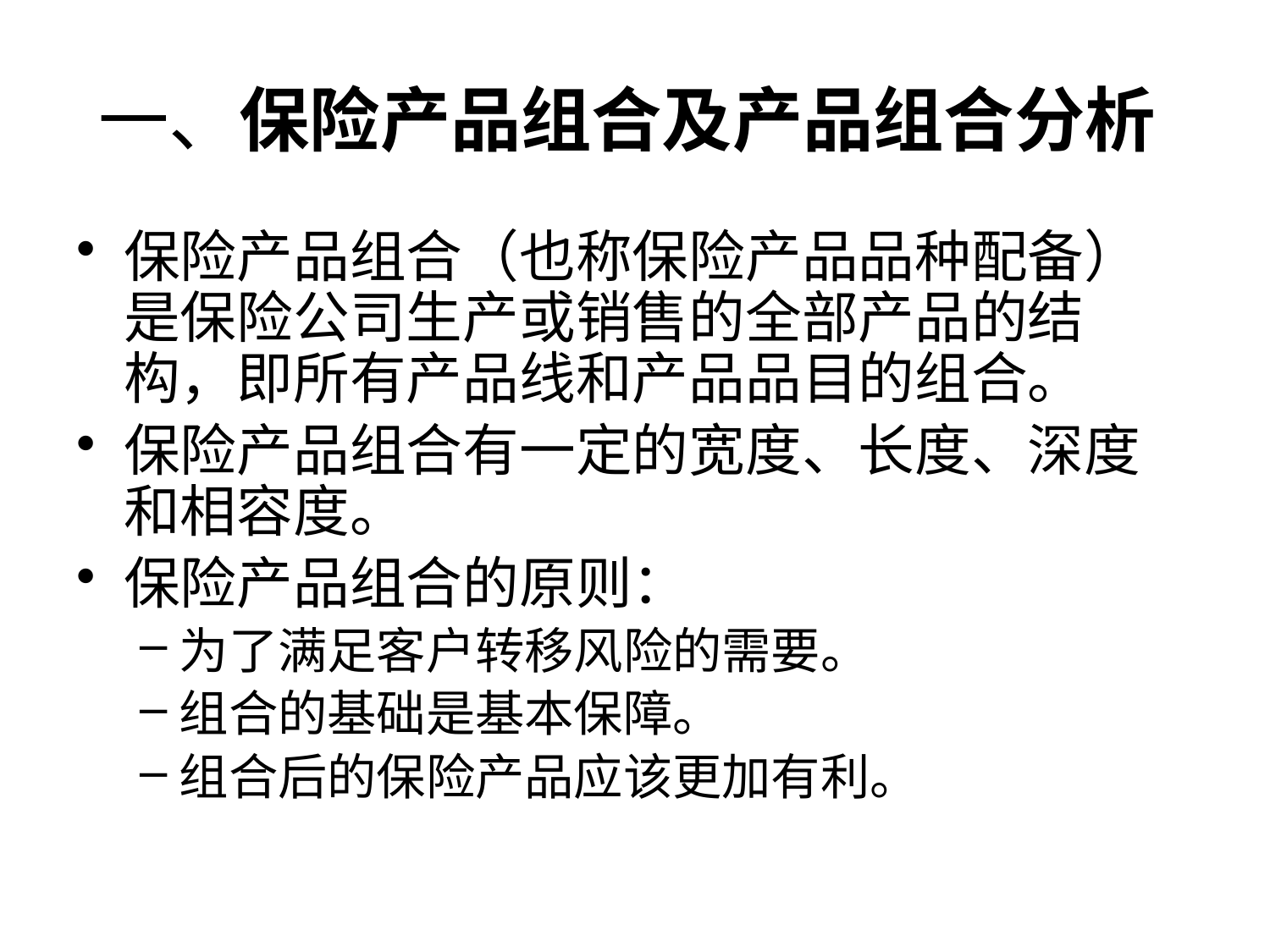

# 一、保险产品组合及产品组合分析
保险产品组合（也称保险产品品种配备）是保险公司生产或销售的全部产品的结构，即所有产品线和产品品目的组合。
保险产品组合有一定的宽度、长度、深度和相容度。
保险产品组合的原则：
为了满足客户转移风险的需要。
组合的基础是基本保障。
组合后的保险产品应该更加有利。